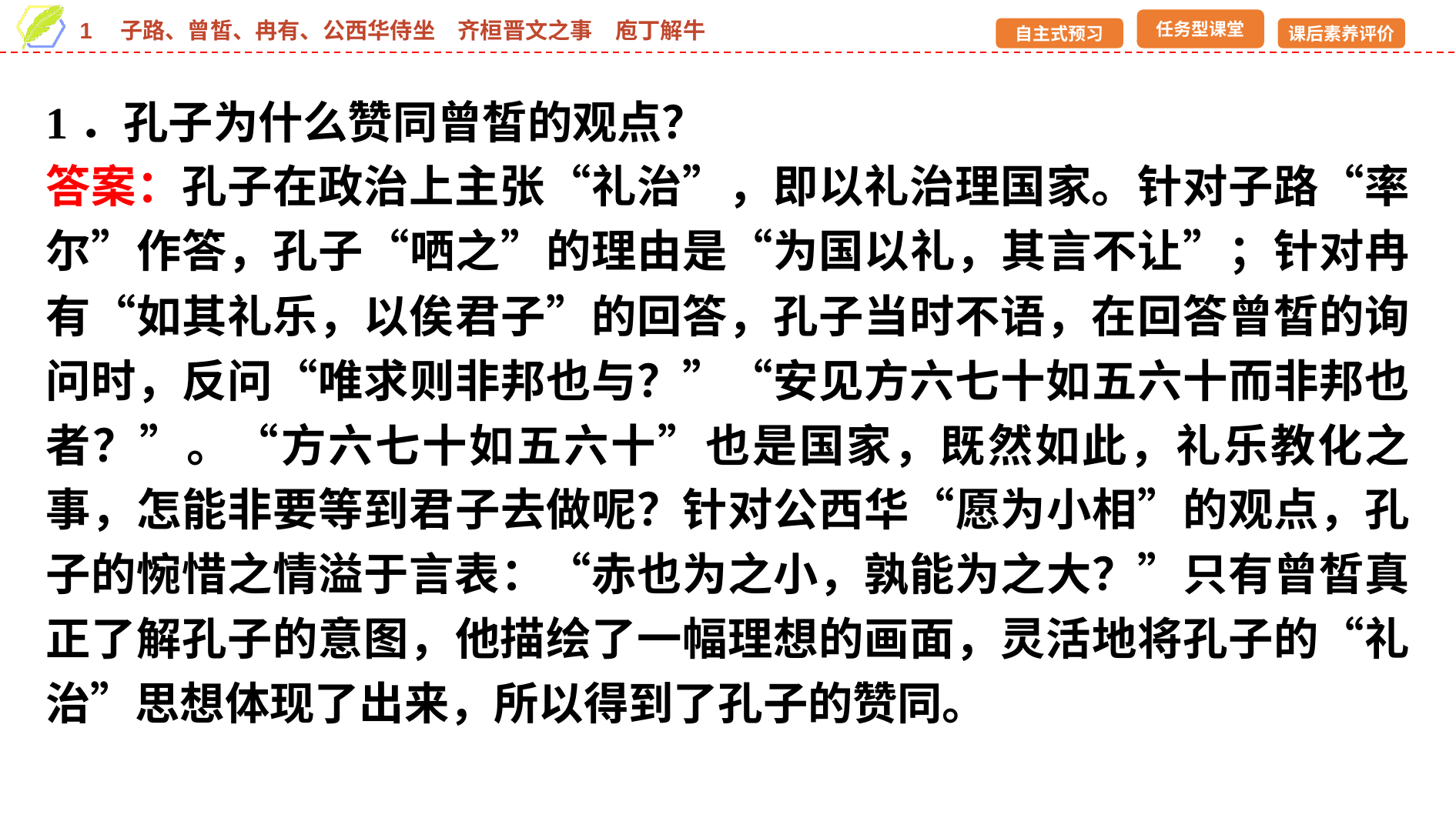

1．孔子为什么赞同曾皙的观点？
答案：孔子在政治上主张“礼治”，即以礼治理国家。针对子路“率尔”作答，孔子“哂之”的理由是“为国以礼，其言不让”；针对冉有“如其礼乐，以俟君子”的回答，孔子当时不语，在回答曾皙的询问时，反问“唯求则非邦也与？”“安见方六七十如五六十而非邦也者？”。“方六七十如五六十”也是国家，既然如此，礼乐教化之事，怎能非要等到君子去做呢？针对公西华“愿为小相”的观点，孔子的惋惜之情溢于言表：“赤也为之小，孰能为之大？”只有曾皙真正了解孔子的意图，他描绘了一幅理想的画面，灵活地将孔子的“礼治”思想体现了出来，所以得到了孔子的赞同。